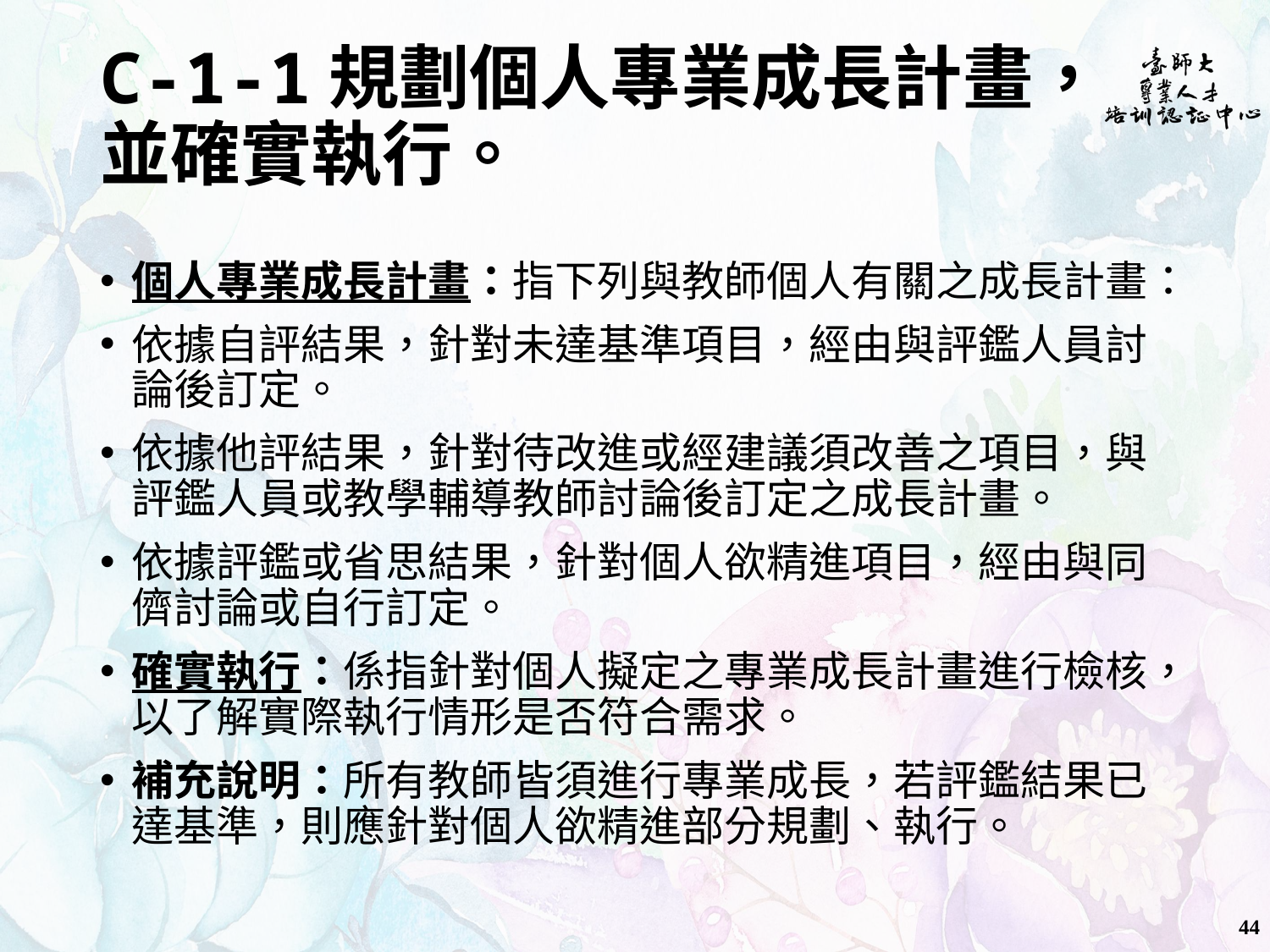

# C-1-1規劃個人專業成長計畫， 並確實執行。
個人專業成長計畫：指下列與教師個人有關之成長計畫：
依據自評結果，針對未達基準項目，經由與評鑑人員討論後訂定。
依據他評結果，針對待改進或經建議須改善之項目，與評鑑人員或教學輔導教師討論後訂定之成長計畫。
依據評鑑或省思結果，針對個人欲精進項目，經由與同儕討論或自行訂定。
確實執行：係指針對個人擬定之專業成長計畫進行檢核，以了解實際執行情形是否符合需求。
補充說明：所有教師皆須進行專業成長，若評鑑結果已達基準，則應針對個人欲精進部分規劃、執行。
44